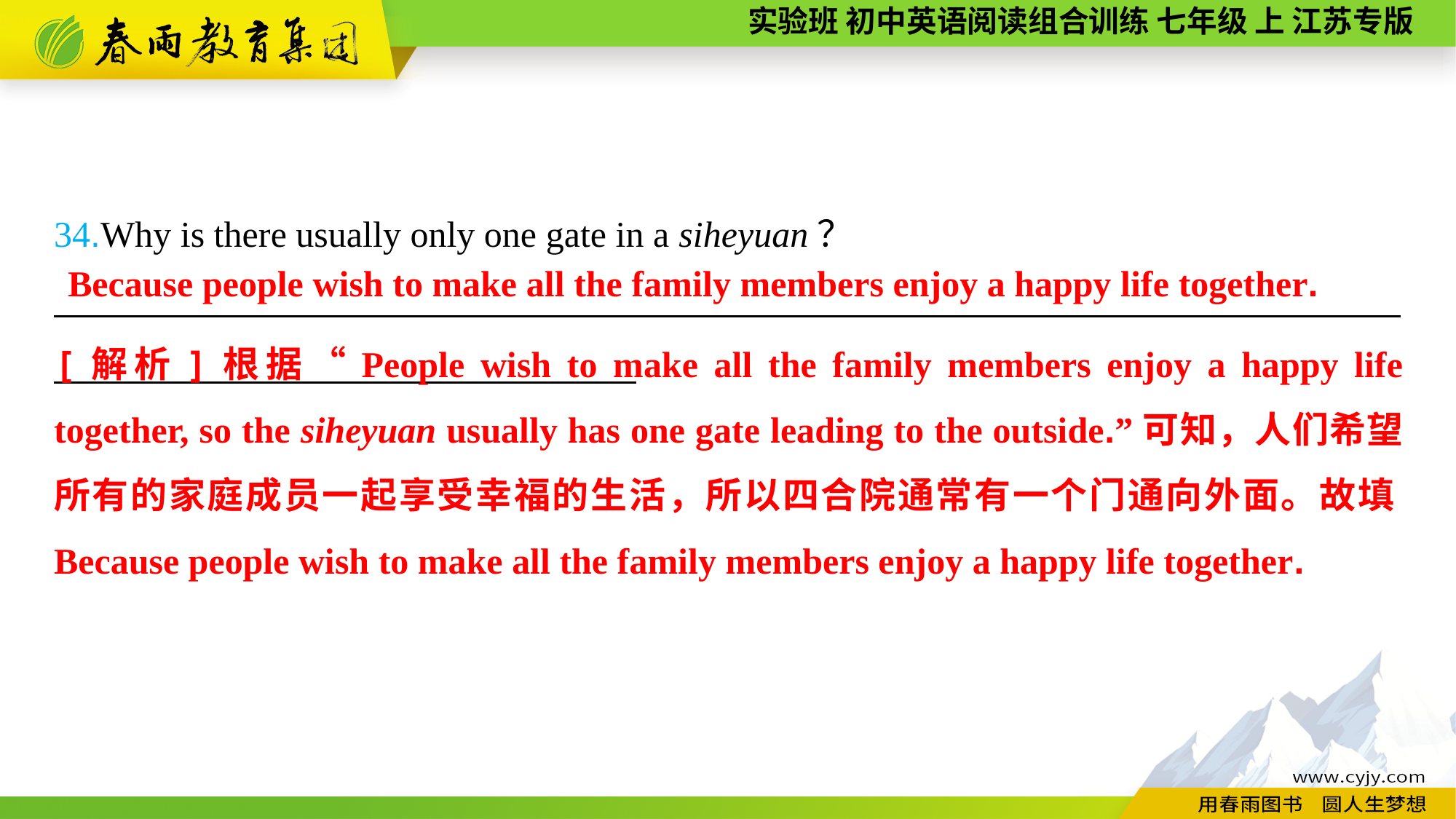

34.Why is there usually only one gate in a siheyuan？
__________________________________________________________________________
Because people wish to make all the family members enjoy a happy life together.
[解析]根据“People wish to make all the family members enjoy a happy life together, so the siheyuan usually has one gate leading to the outside.”可知，人们希望所有的家庭成员一起享受幸福的生活，所以四合院通常有一个门通向外面。故填Because people wish to make all the family members enjoy a happy life together.